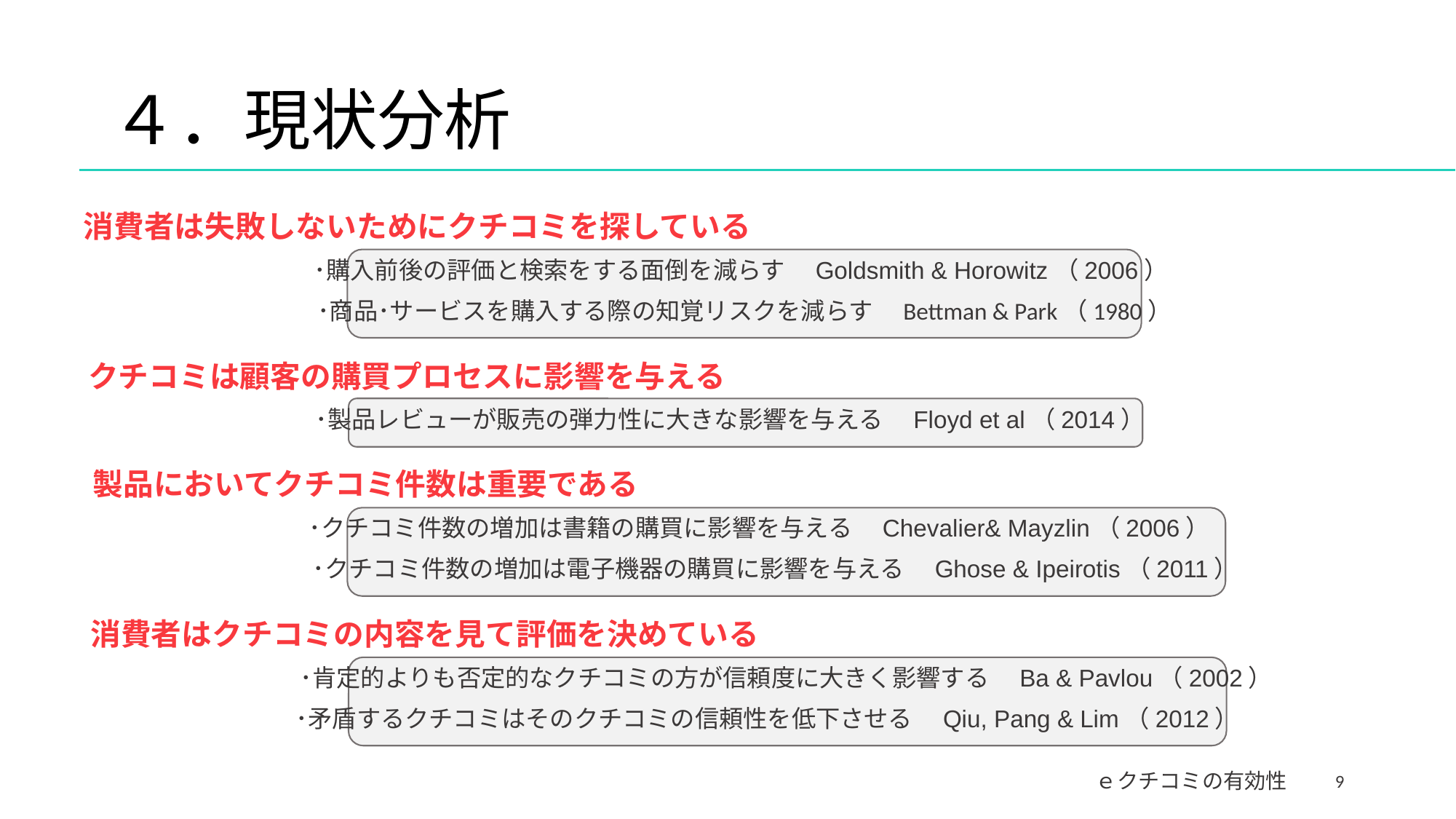

# ４．現状分析
消費者は失敗しないためにクチコミを探している
･購入前後の評価と検索をする面倒を減らす　Goldsmith & Horowitz（2006）
･商品･サービスを購入する際の知覚リスクを減らす　Bettman & Park（1980）

クチコミは顧客の購買プロセスに影響を与える
･製品レビューが販売の弾力性に大きな影響を与える　Floyd et al（2014）

製品においてクチコミ件数は重要である
･クチコミ件数の増加は書籍の購買に影響を与える　Chevalier& Mayzlin（2006）
･クチコミ件数の増加は電子機器の購買に影響を与える　Ghose & Ipeirotis（2011）

消費者はクチコミの内容を見て評価を決めている
･肯定的よりも否定的なクチコミの方が信頼度に大きく影響する　Ba & Pavlou（2002）
･矛盾するクチコミはそのクチコミの信頼性を低下させる　Qiu, Pang & Lim（2012）

9
ｅクチコミの有効性